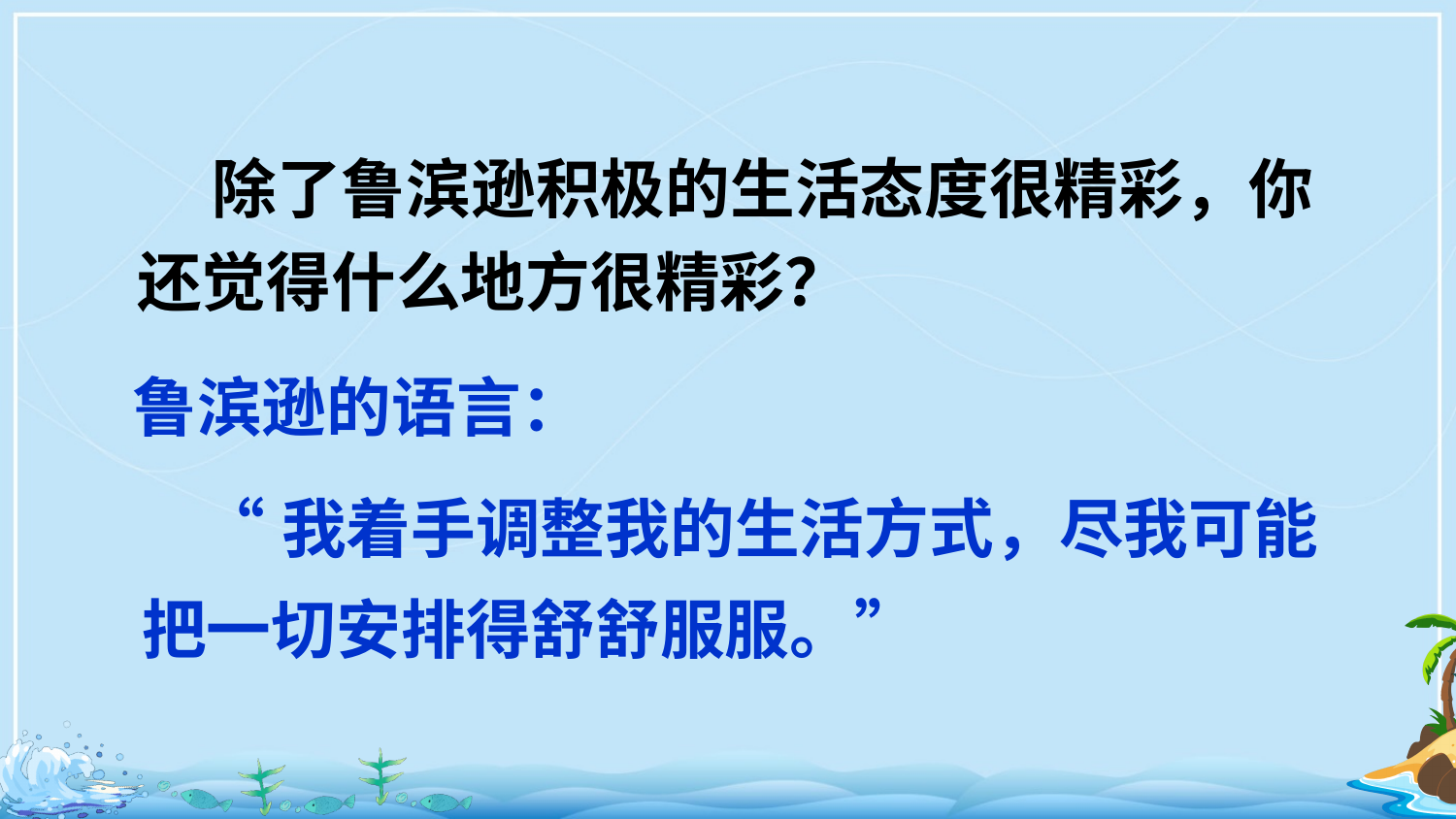

除了鲁滨逊积极的生活态度很精彩，你还觉得什么地方很精彩？
鲁滨逊的语言：
    “我着手调整我的生活方式，尽我可能把一切安排得舒舒服服。”